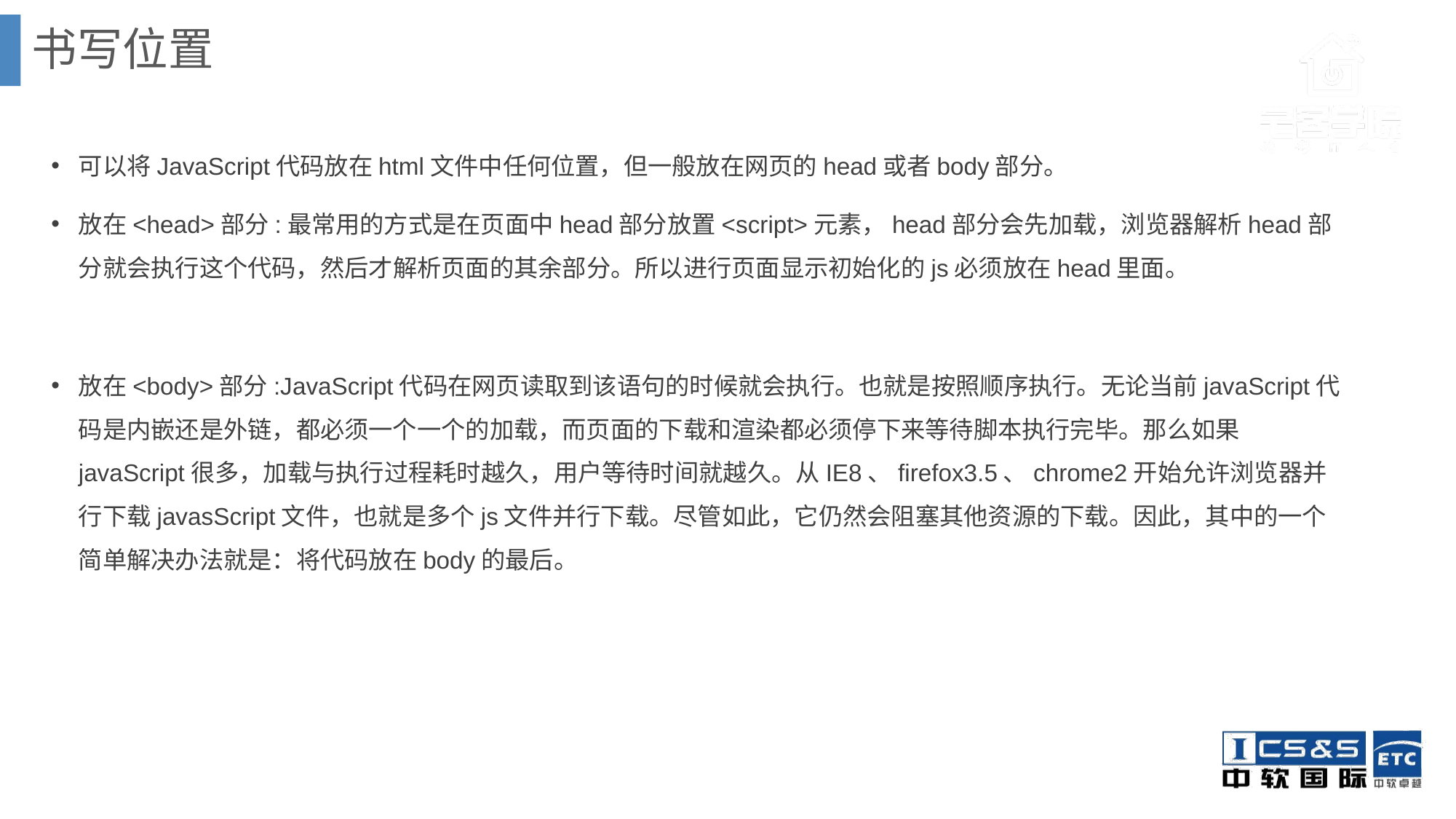

书写位置
可以将JavaScript代码放在html文件中任何位置，但一般放在网页的head或者body部分。
放在<head>部分:最常用的方式是在页面中head部分放置<script>元素，head部分会先加载，浏览器解析head部分就会执行这个代码，然后才解析页面的其余部分。所以进行页面显示初始化的js必须放在head里面。

放在<body>部分:JavaScript代码在网页读取到该语句的时候就会执行。也就是按照顺序执行。无论当前javaScript代码是内嵌还是外链，都必须一个一个的加载，而页面的下载和渲染都必须停下来等待脚本执行完毕。那么如果javaScript很多，加载与执行过程耗时越久，用户等待时间就越久。从IE8、firefox3.5、chrome2开始允许浏览器并行下载javasScript文件，也就是多个js文件并行下载。尽管如此，它仍然会阻塞其他资源的下载。因此，其中的一个简单解决办法就是：将代码放在body的最后。